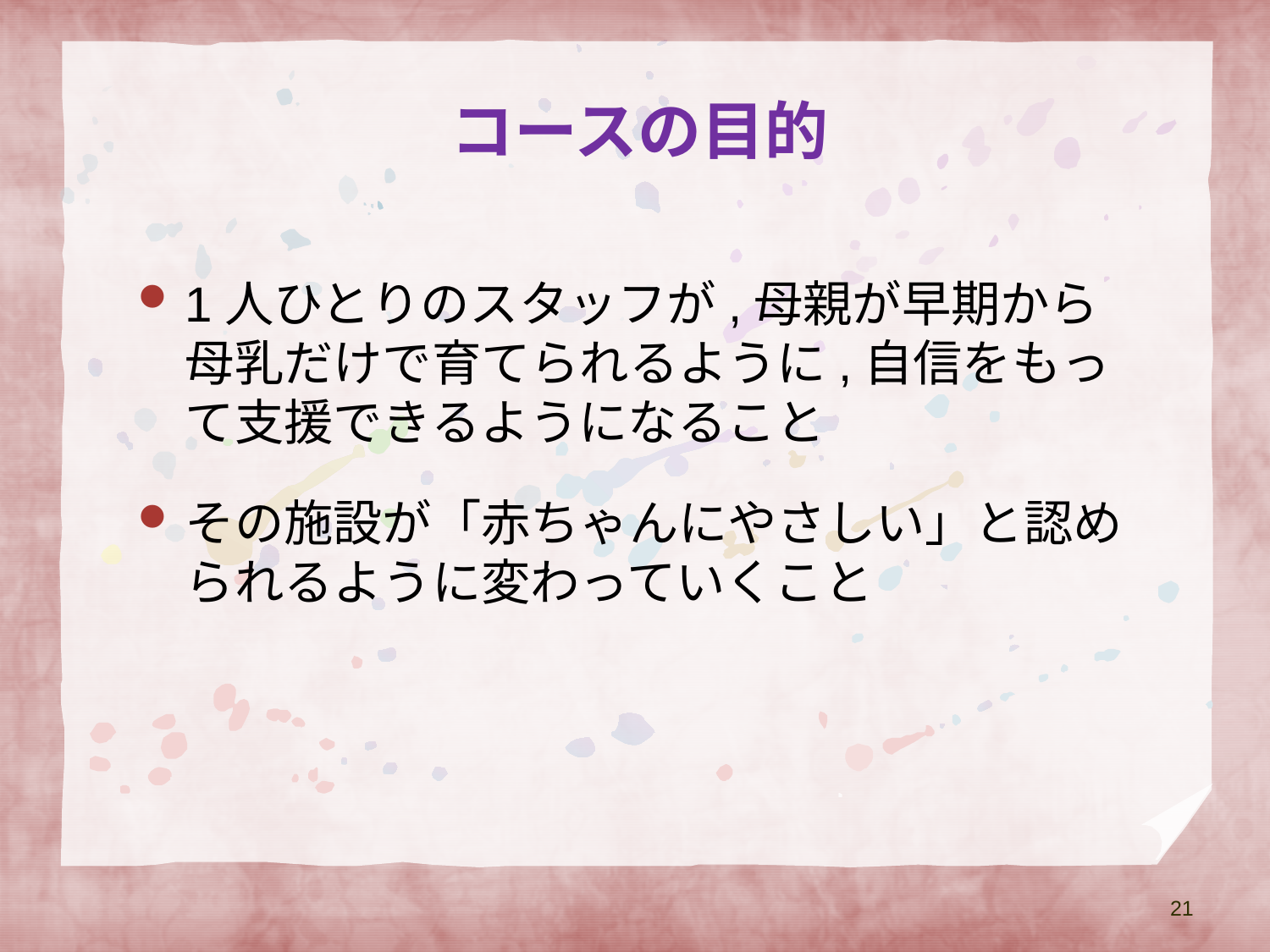

# コースの目的
1人ひとりのスタッフが,母親が早期から母乳だけで育てられるように,自信をもって支援できるようになること
その施設が「赤ちゃんにやさしい」と認められるように変わっていくこと
21